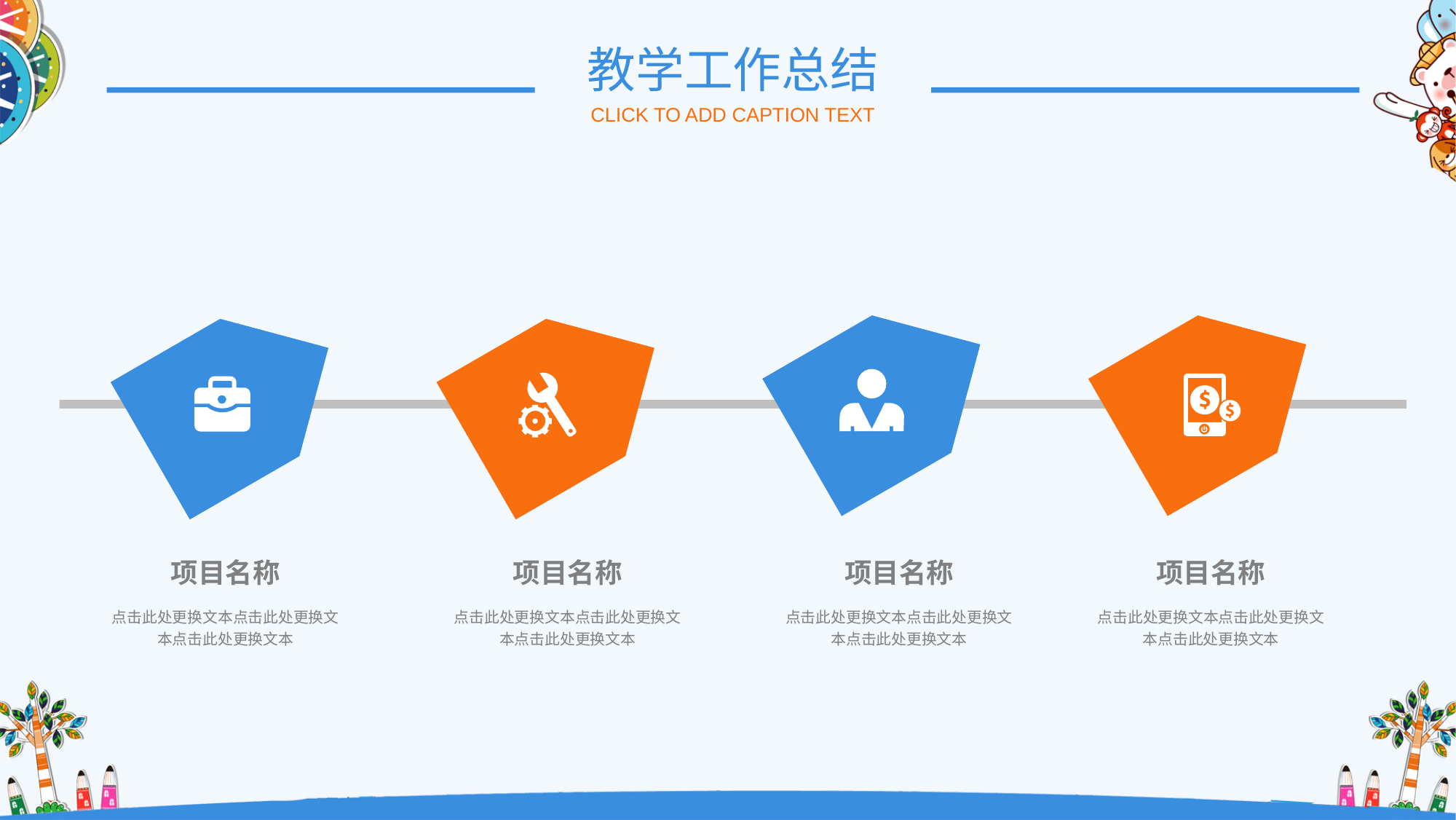

教学工作总结

CLICK TO ADD CAPTION TEXT

项目名称
项目名称
项目名称
项目名称
点击此处更换文本点击此处更换文本点击此处更换文本
点击此处更换文本点击此处更换文本点击此处更换文本
点击此处更换文本点击此处更换文本点击此处更换文本
点击此处更换文本点击此处更换文本点击此处更换文本